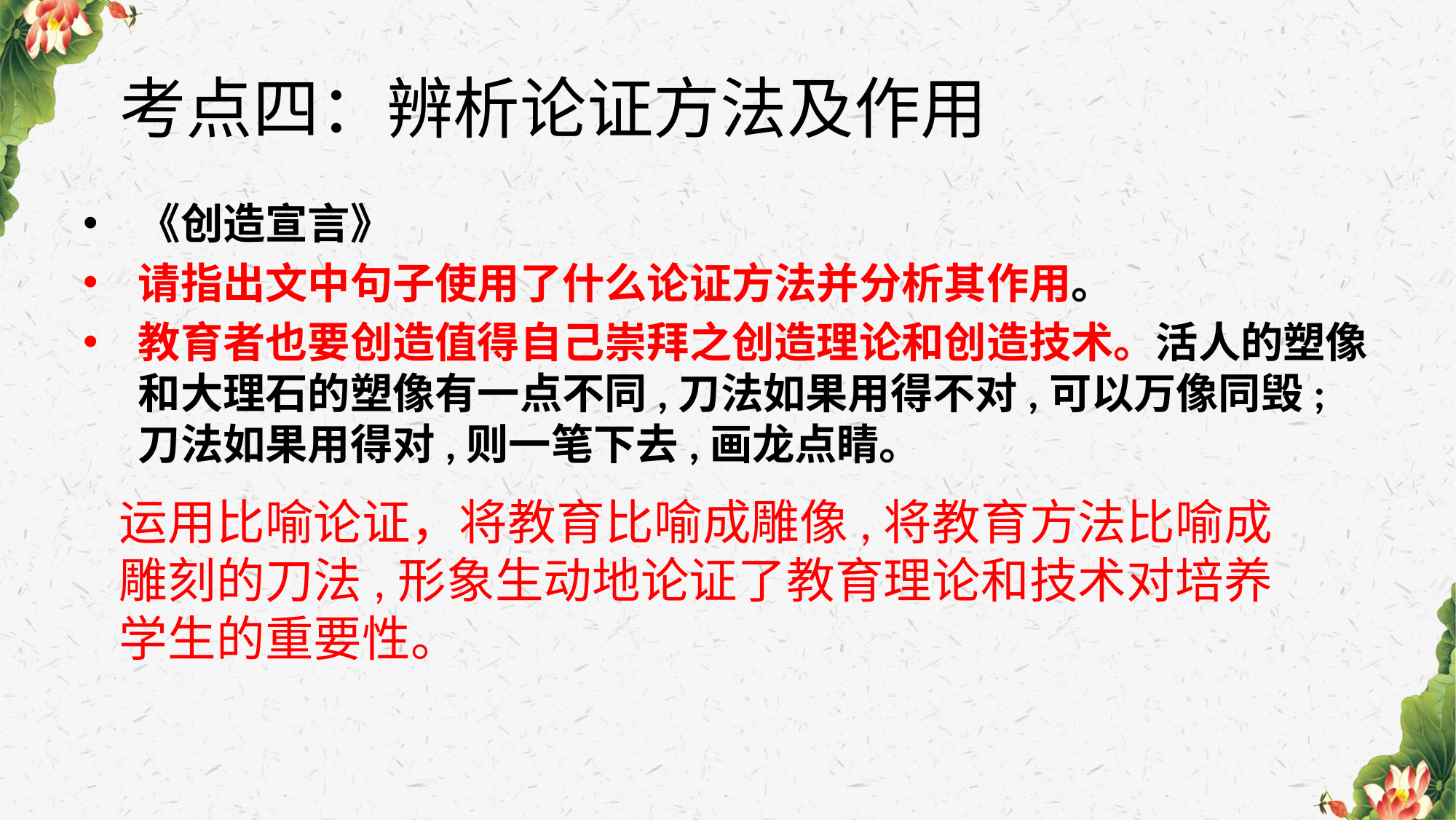

# 考点四：辨析论证方法及作用
《创造宣言》
请指出文中句子使用了什么论证方法并分析其作用。
教育者也要创造值得自己崇拜之创造理论和创造技术。活人的塑像和大理石的塑像有一点不同,刀法如果用得不对,可以万像同毁;刀法如果用得对,则一笔下去,画龙点睛。

运用比喻论证，将教育比喻成雕像,将教育方法比喻成雕刻的刀法,形象生动地论证了教育理论和技术对培养学生的重要性。